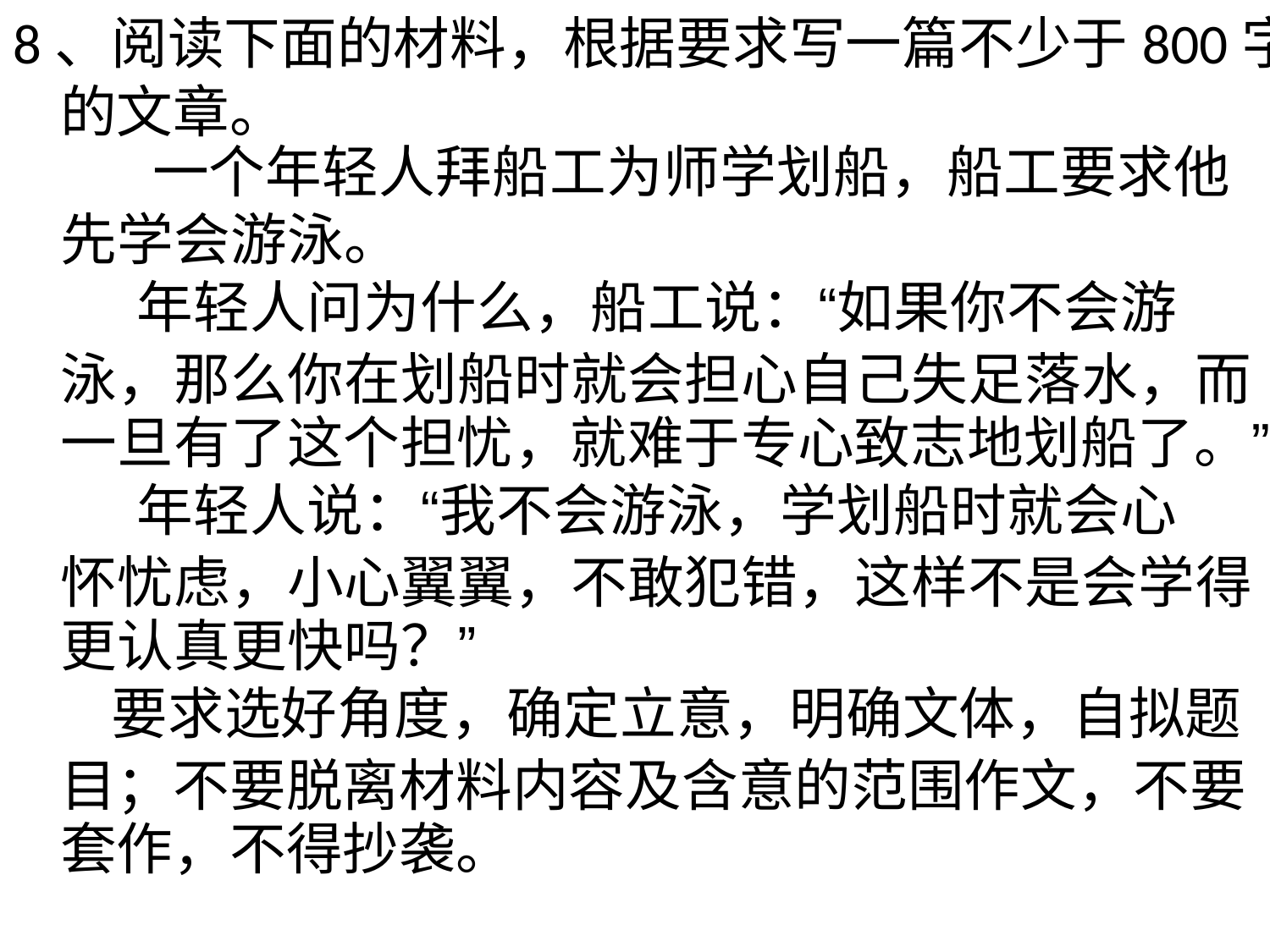

8、阅读下面的材料，根据要求写一篇不少于800字
的文章。
一个年轻人拜船工为师学划船，船工要求他
先学会游泳。
年轻人问为什么，船工说：“如果你不会游
泳，那么你在划船时就会担心自己失足落水，而
一旦有了这个担忧，就难于专心致志地划船了。”
年轻人说：“我不会游泳，学划船时就会心
怀忧虑，小心翼翼，不敢犯错，这样不是会学得
更认真更快吗？”
要求选好角度，确定立意，明确文体，自拟题
目；不要脱离材料内容及含意的范围作文，不要
套作，不得抄袭。